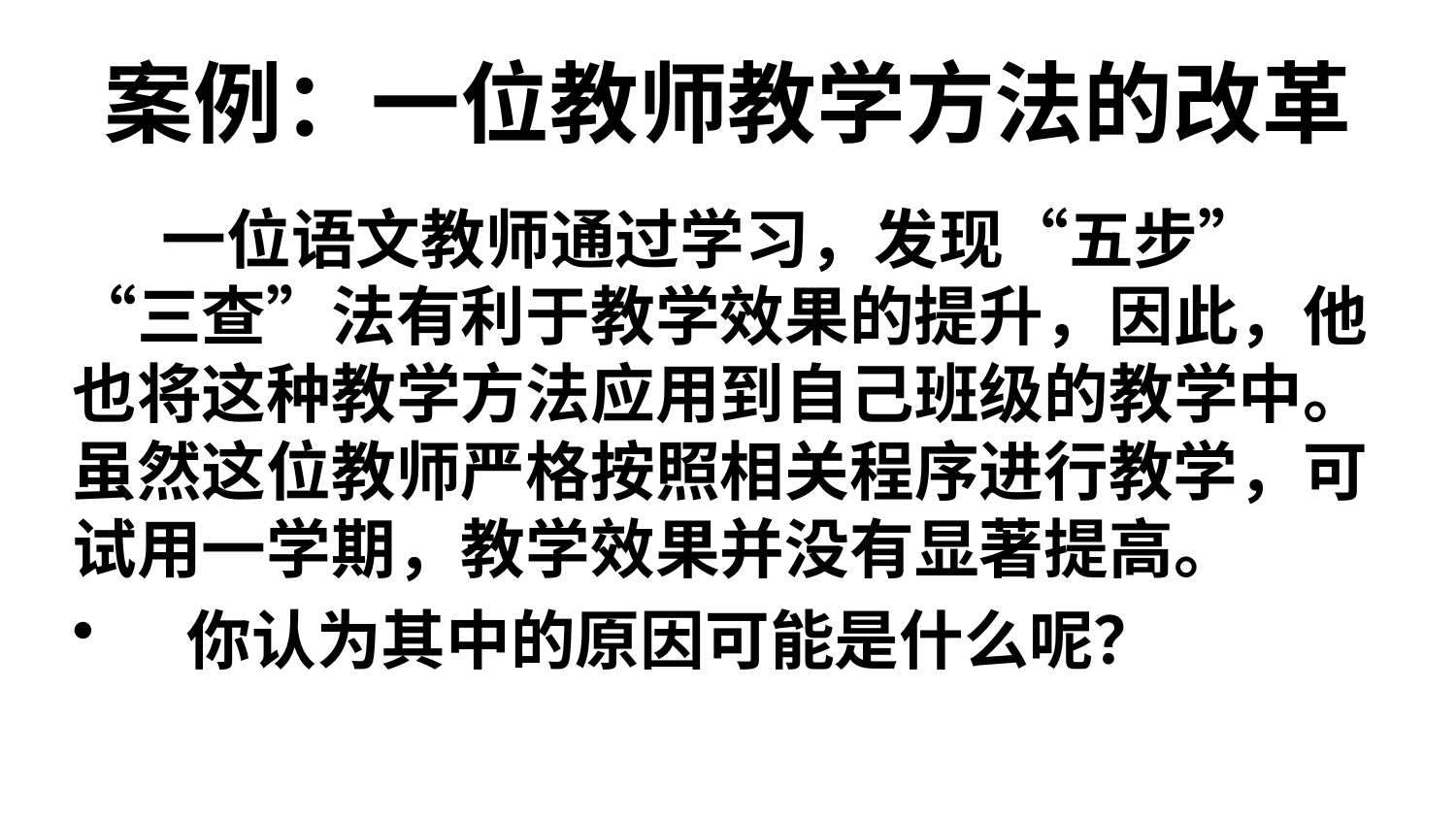

# 案例：一位教师教学方法的改革
     一位语文教师通过学习，发现“五步”“三查”法有利于教学效果的提升，因此，他也将这种教学方法应用到自己班级的教学中。虽然这位教师严格按照相关程序进行教学，可试用一学期，教学效果并没有显著提高。
   你认为其中的原因可能是什么呢？